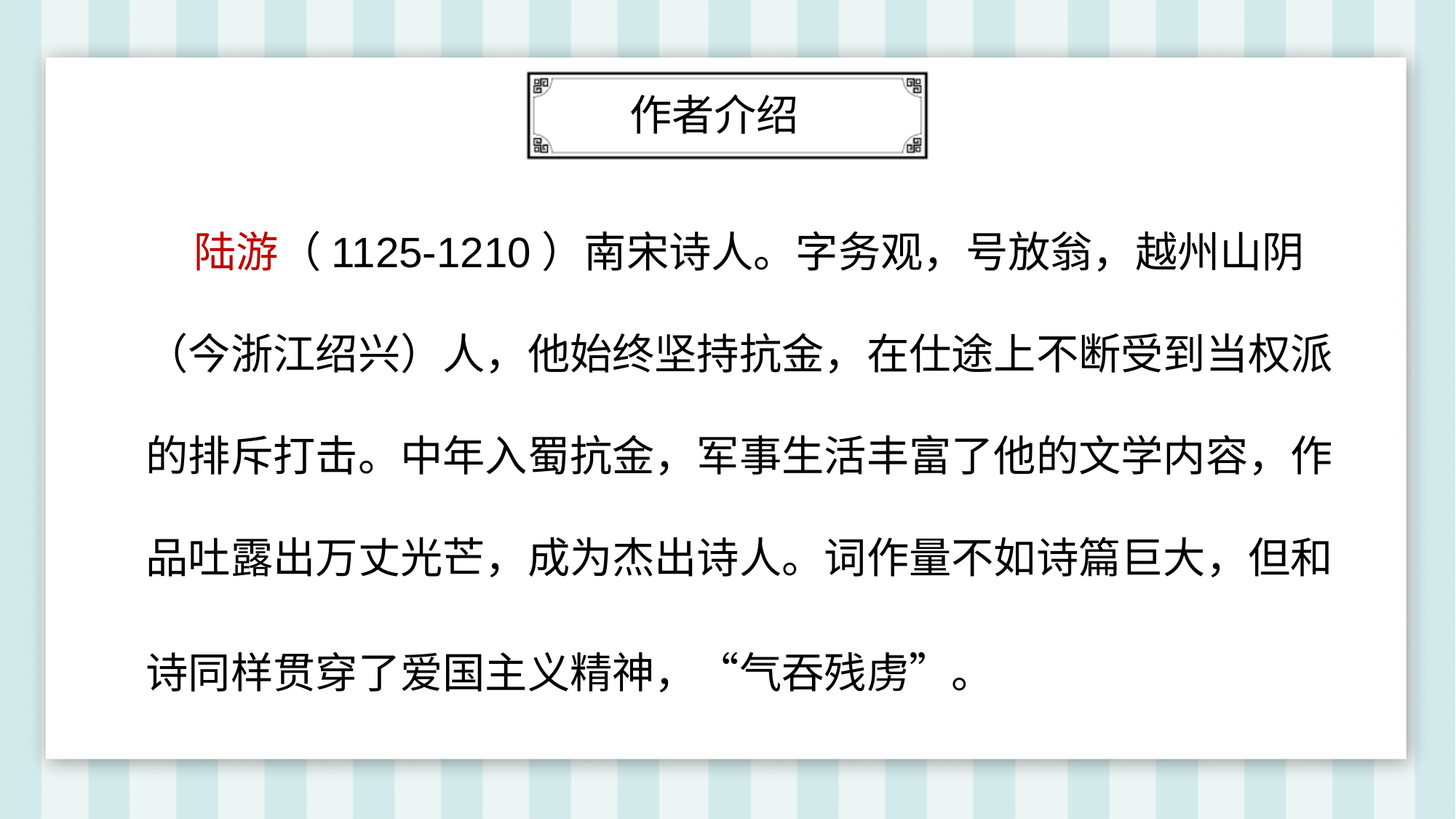

作者介绍
    陆游（1125-1210）南宋诗人。字务观，号放翁，越州山阴（今浙江绍兴）人，他始终坚持抗金，在仕途上不断受到当权派的排斥打击。中年入蜀抗金，军事生活丰富了他的文学内容，作品吐露出万丈光芒，成为杰出诗人。词作量不如诗篇巨大，但和诗同样贯穿了爱国主义精神，“气吞残虏”。